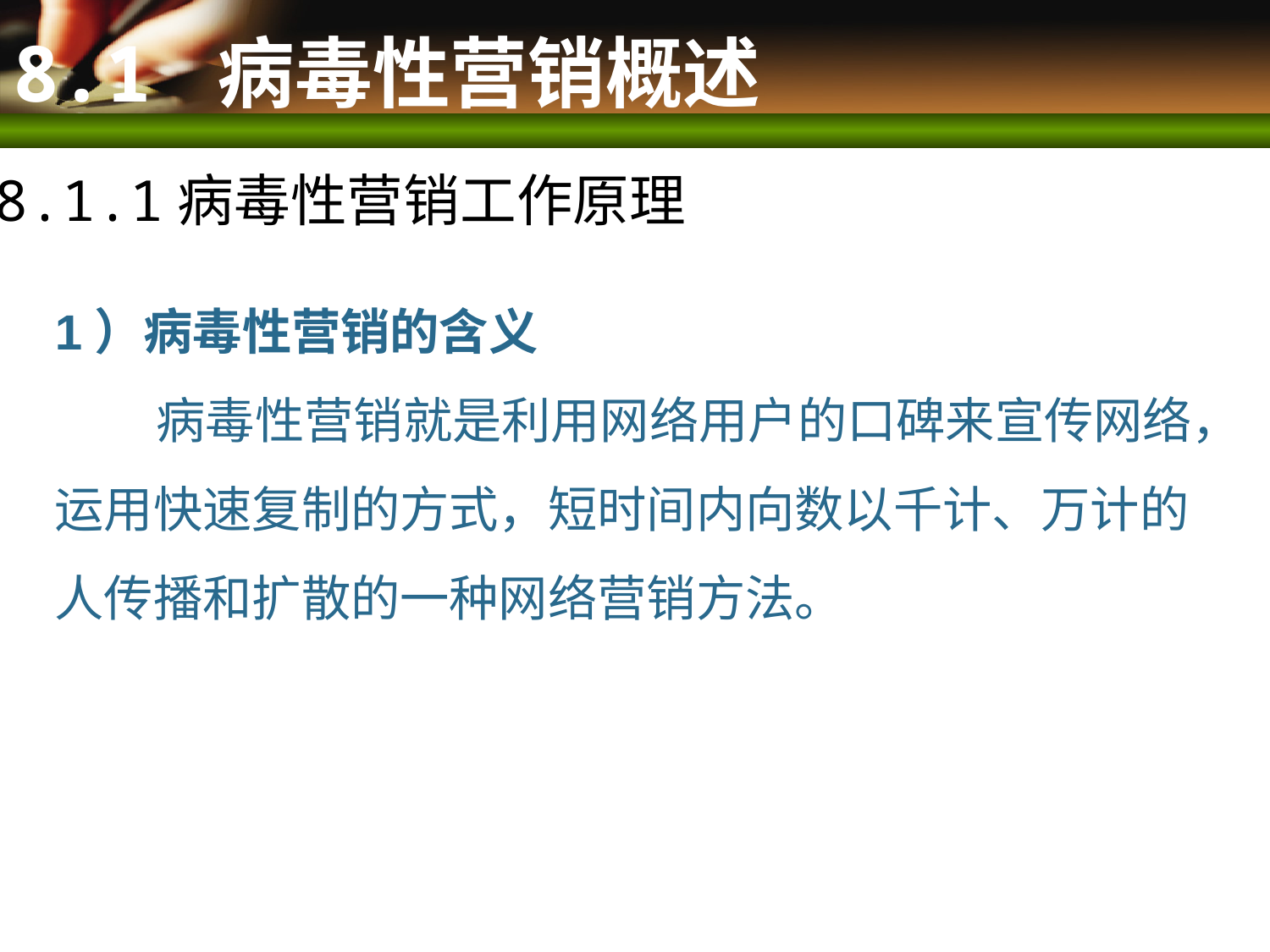

# 8.1 病毒性营销概述
8.1.1病毒性营销工作原理
1）病毒性营销的含义
        病毒性营销就是利用网络用户的口碑来宣传网络，运用快速复制的方式，短时间内向数以千计、万计的人传播和扩散的一种网络营销方法。